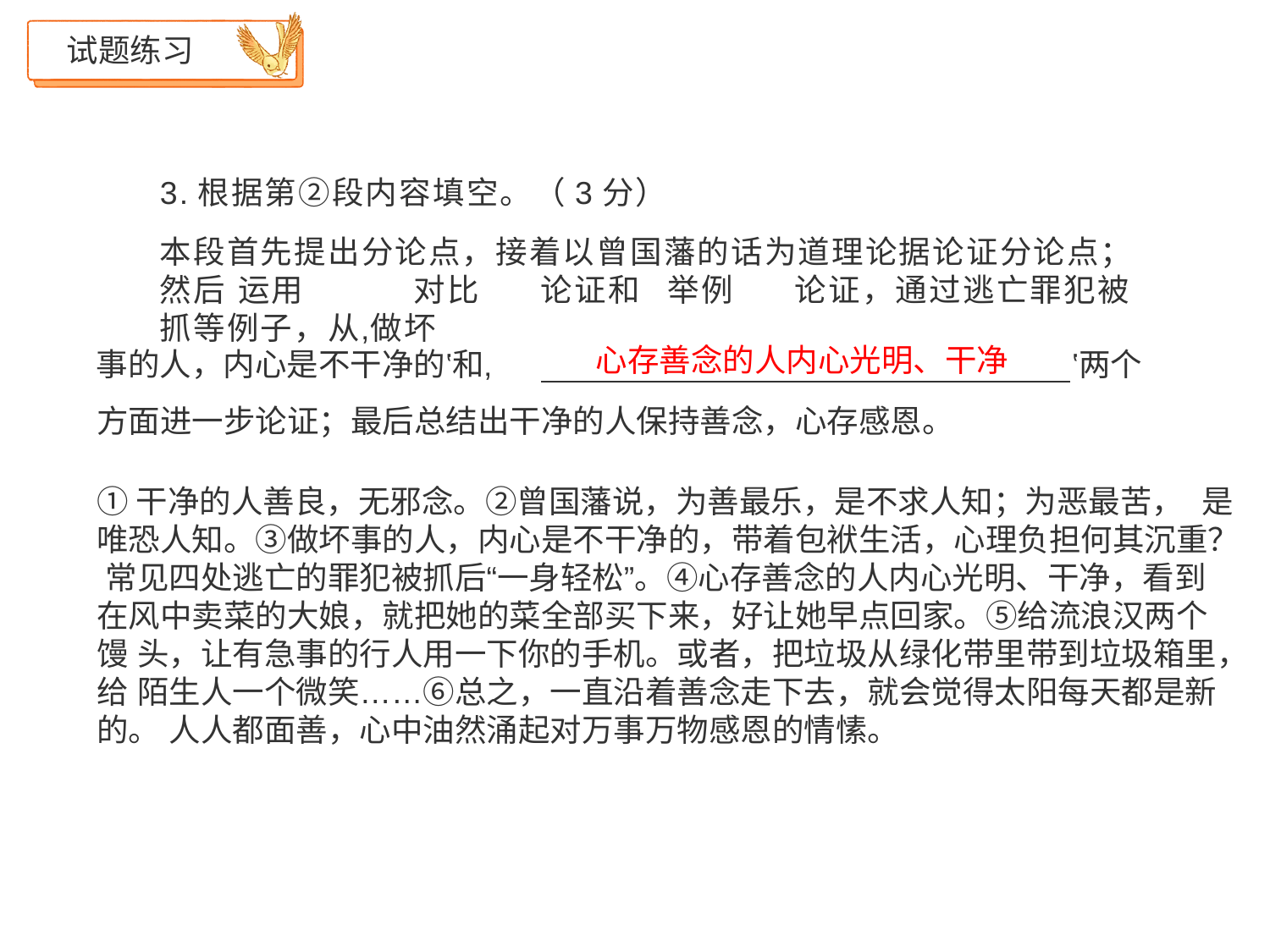

# 试题练习
3.根据第②段内容填空。（3分）
本段首先提出分论点，接着以曾国藩的话为道理论据论证分论点；然后 运用 	对比	论证和 	举例	论证，通过逃亡罪犯被抓等例子，从‚做坏
心存善念的人内心光明、干净
事的人，内心是不干净的‛和‚	‛两个

方面进一步论证；最后总结出干净的人保持善念，心存感恩。

①干净的人善良，无邪念。②曾国藩说，为善最乐，是不求人知；为恶最苦，  是唯恐人知。③做坏事的人，内心是不干净的，带着包袱生活，心理负担何其沉重？ 常见四处逃亡的罪犯被抓后“一身轻松”。④心存善念的人内心光明、干净，看到 在风中卖菜的大娘，就把她的菜全部买下来，好让她早点回家。⑤给流浪汉两个馒 头，让有急事的行人用一下你的手机。或者，把垃圾从绿化带里带到垃圾箱里，给 陌生人一个微笑……⑥总之，一直沿着善念走下去，就会觉得太阳每天都是新的。 人人都面善，心中油然涌起对万事万物感恩的情愫。